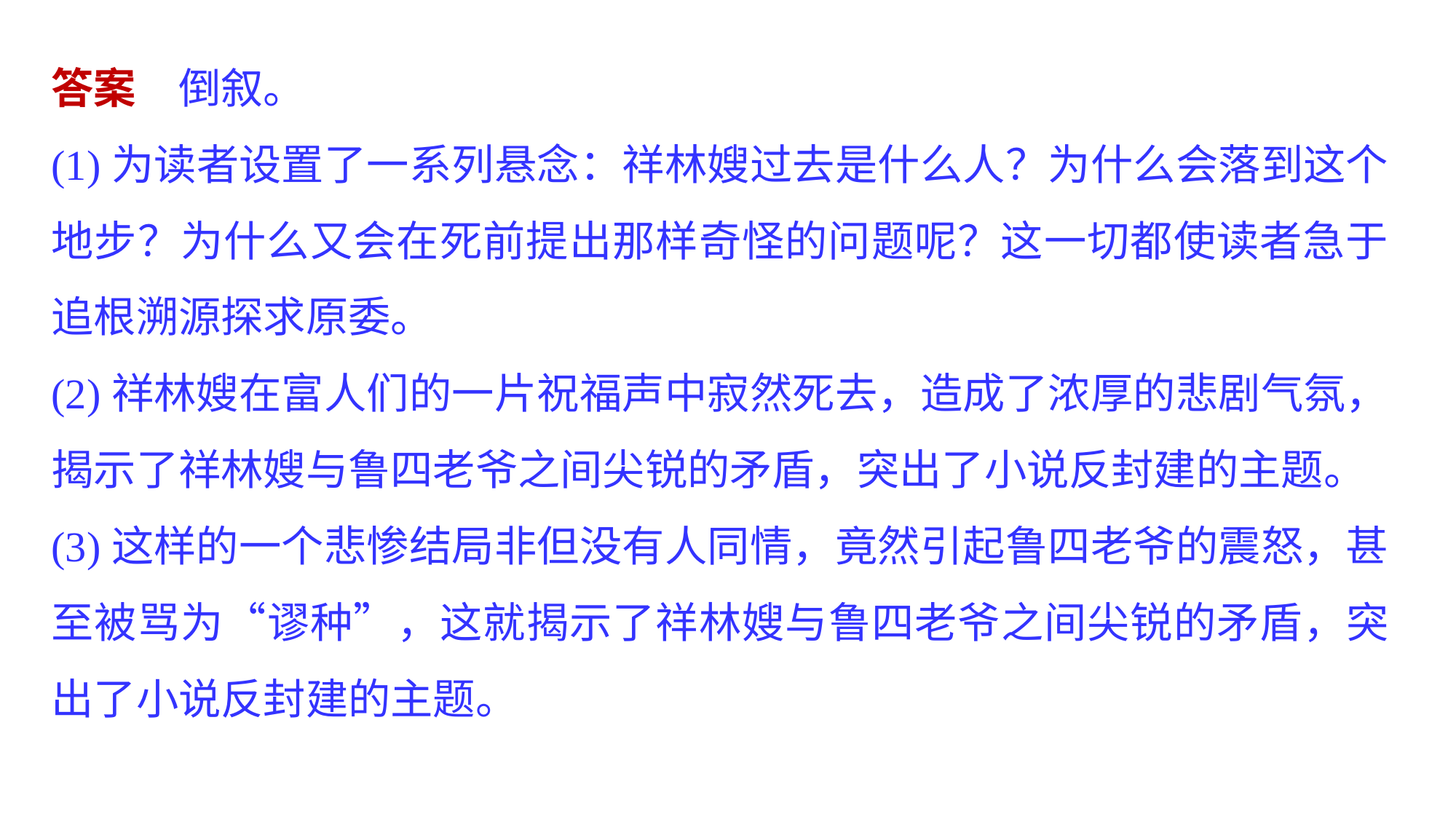

答案　倒叙。
(1)为读者设置了一系列悬念：祥林嫂过去是什么人？为什么会落到这个地步？为什么又会在死前提出那样奇怪的问题呢？这一切都使读者急于追根溯源探求原委。
(2)祥林嫂在富人们的一片祝福声中寂然死去，造成了浓厚的悲剧气氛，揭示了祥林嫂与鲁四老爷之间尖锐的矛盾，突出了小说反封建的主题。
(3)这样的一个悲惨结局非但没有人同情，竟然引起鲁四老爷的震怒，甚至被骂为“谬种”，这就揭示了祥林嫂与鲁四老爷之间尖锐的矛盾，突出了小说反封建的主题。